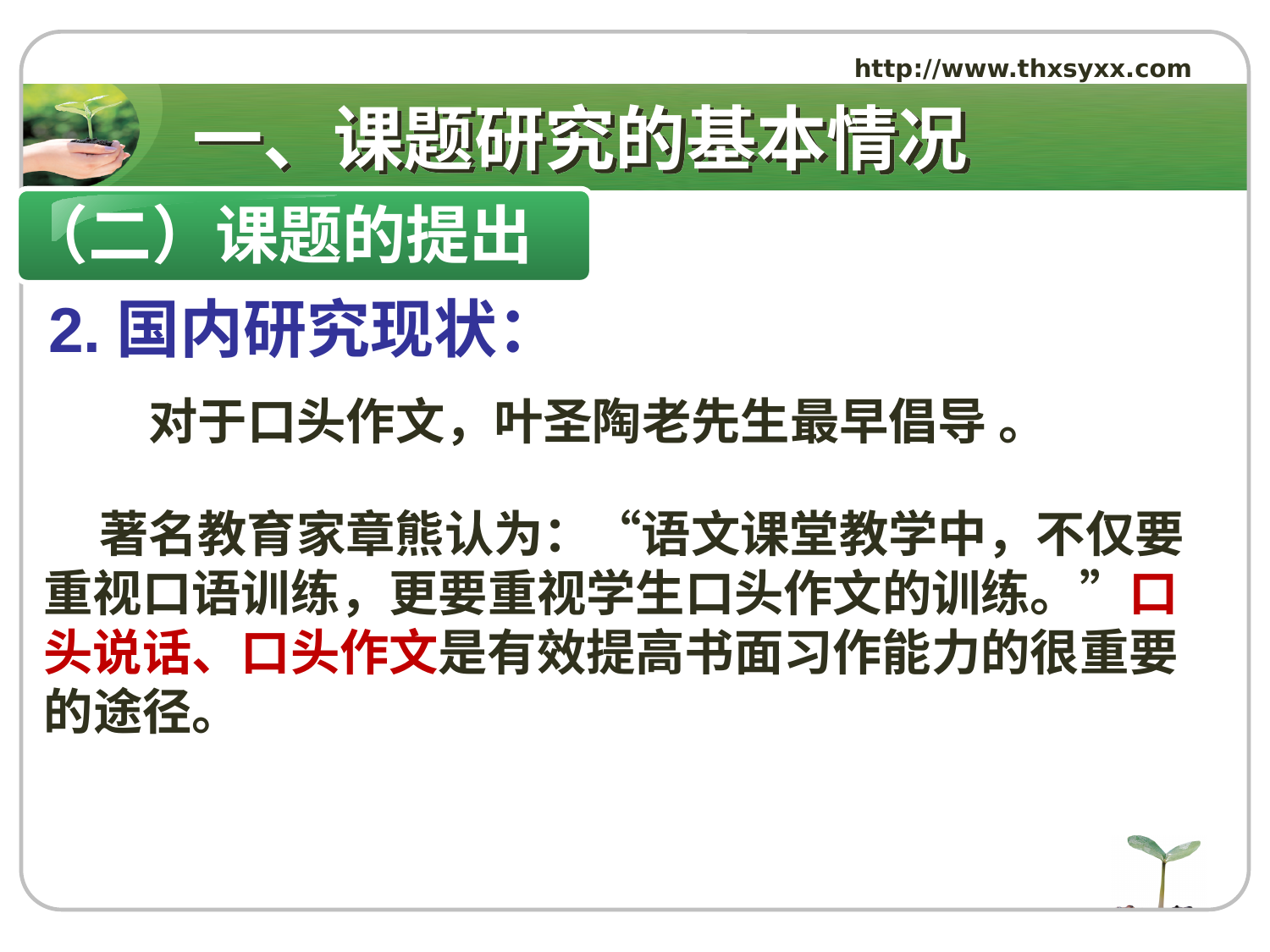

http://www.thxsyxx.com
# 一、课题研究的基本情况
（二）课题的提出

 2.国内研究现状：
       对于口头作文，叶圣陶老先生最早倡导 。

      著名教育家章熊认为：“语文课堂教学中，不仅要重视口语训练，更要重视学生口头作文的训练。”口头说话、口头作文是有效提高书面习作能力的很重要的途径。